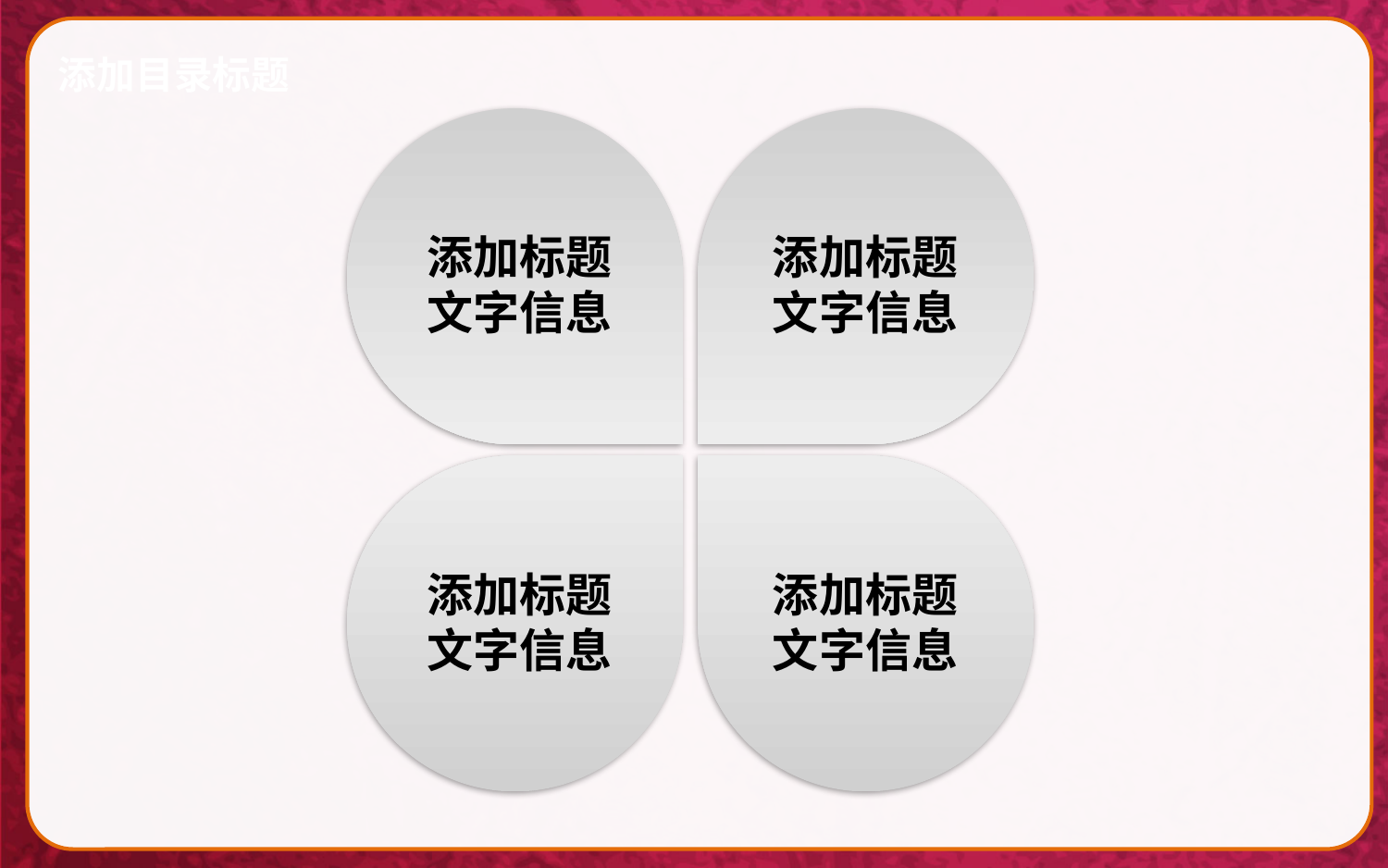

#
添加目录标题

添加标题
文字信息
添加标题
文字信息

添加标题
文字信息
添加标题
文字信息